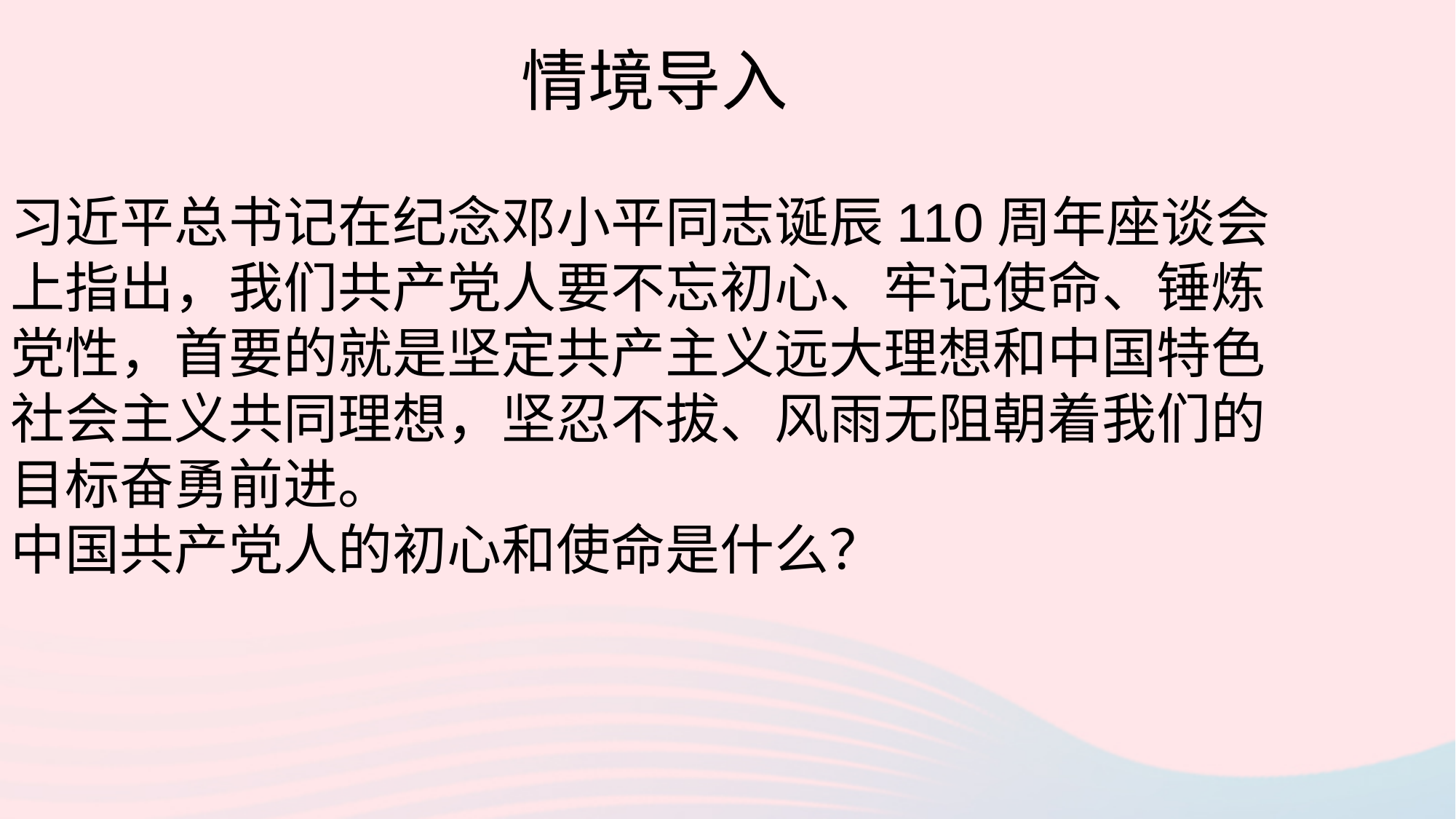

情境导入
习近平总书记在纪念邓小平同志诞辰110周年座谈会上指出，我们共产党人要不忘初心、牢记使命、锤炼党性，首要的就是坚定共产主义远大理想和中国特色社会主义共同理想，坚忍不拔、风雨无阻朝着我们的目标奋勇前进。
中国共产党人的初心和使命是什么？